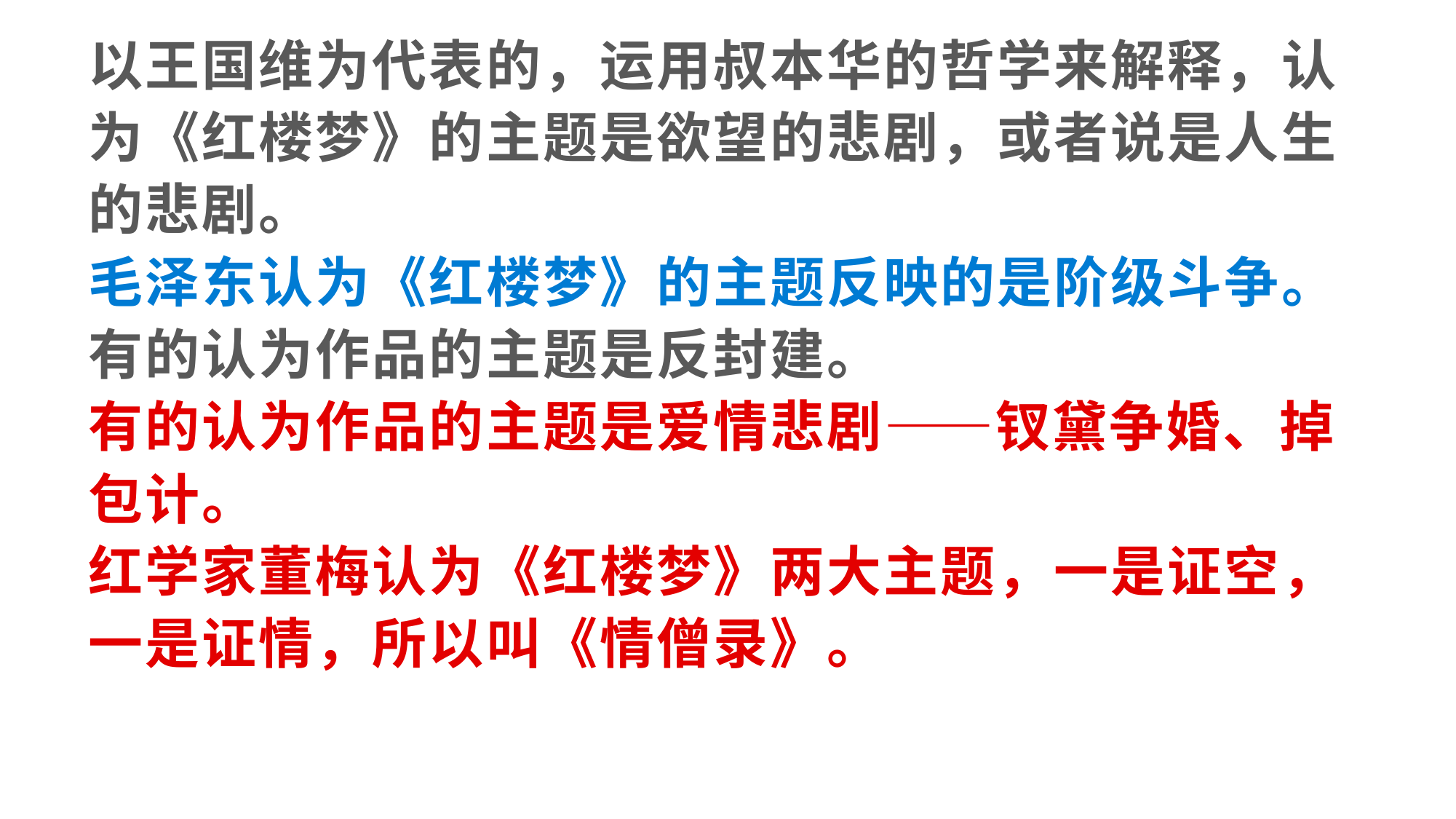

以王国维为代表的，运用叔本华的哲学来解释，认为《红楼梦》的主题是欲望的悲剧，或者说是人生的悲剧。
毛泽东认为《红楼梦》的主题反映的是阶级斗争。
有的认为作品的主题是反封建。
有的认为作品的主题是爱情悲剧——钗黛争婚、掉包计。
红学家董梅认为《红楼梦》两大主题，一是证空，一是证情，所以叫《情僧录》。